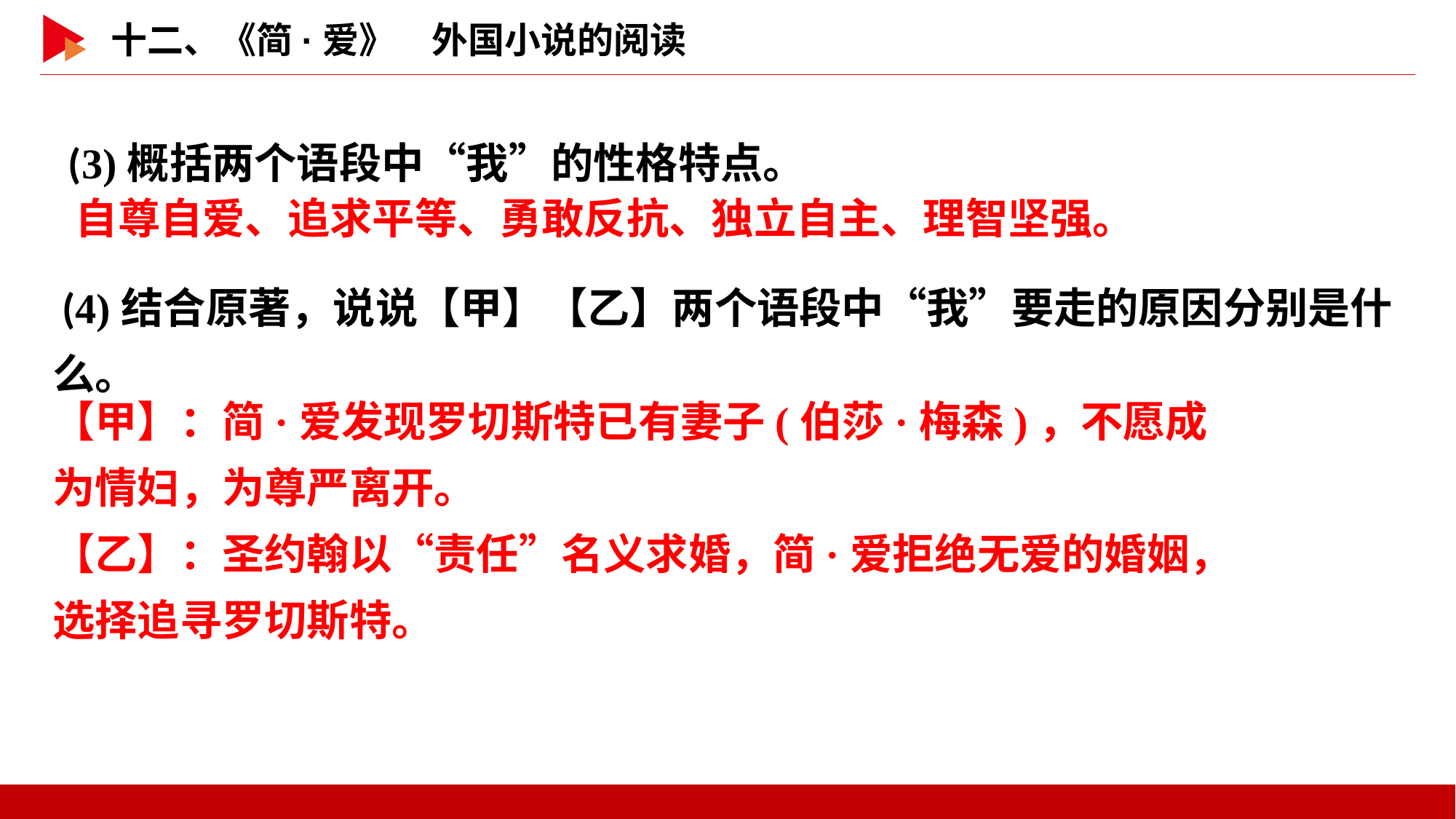

(3)概括两个语段中“我”的性格特点。

　自尊自爱、追求平等、勇敢反抗、独立自主、理智坚强。
 (4)结合原著，说说【甲】【乙】两个语段中“我”要走的原因分别是什么。

【甲】：简·爱发现罗切斯特已有妻子(伯莎·梅森)，不愿成为情妇，为尊严离开。
【乙】：圣约翰以“责任”名义求婚，简·爱拒绝无爱的婚姻，选择追寻罗切斯特。